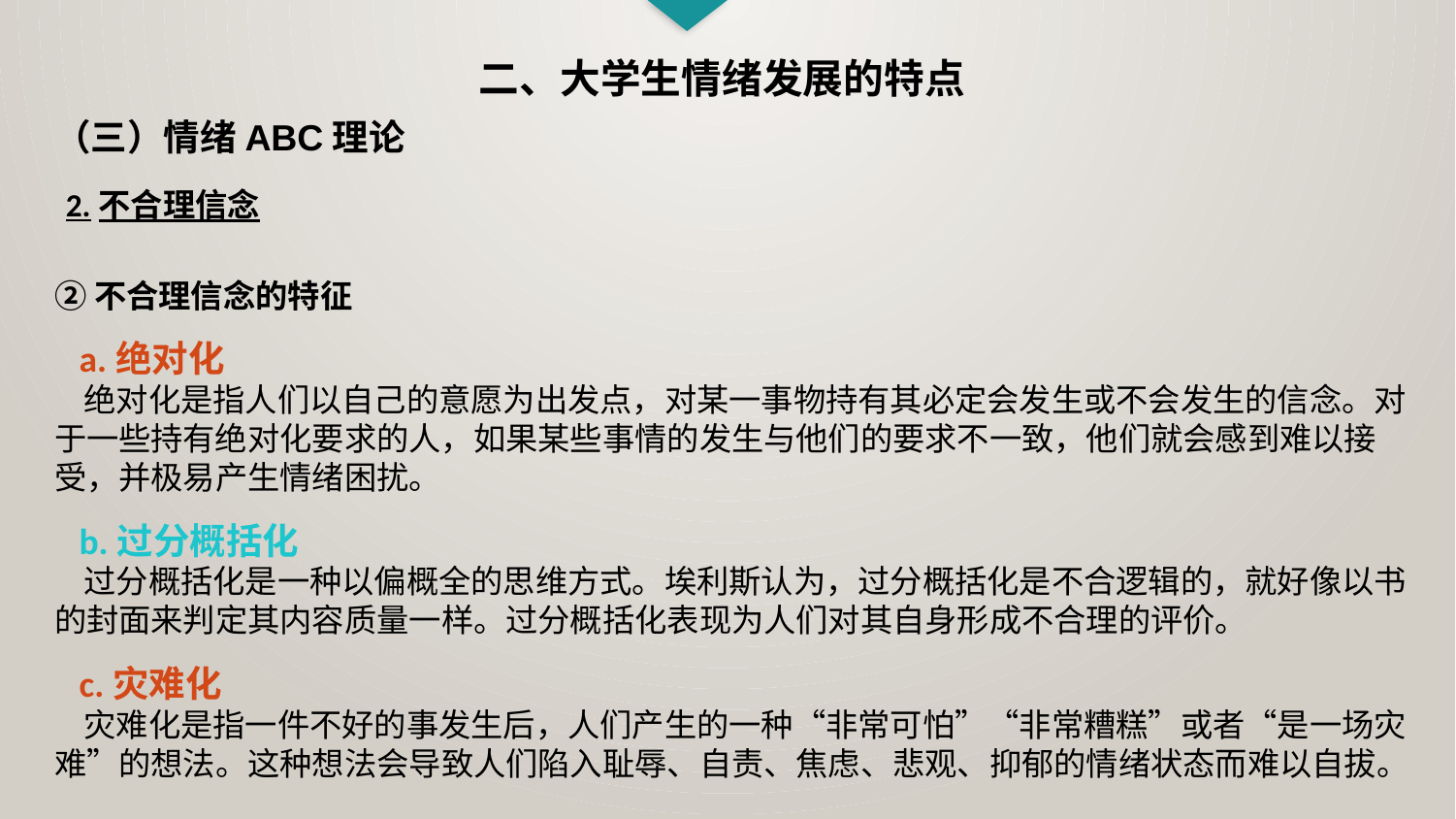

二、大学生情绪发展的特点
（三）情绪ABC理论
2.不合理信念
②不合理信念的特征
   a.绝对化
   绝对化是指人们以自己的意愿为出发点，对某一事物持有其必定会发生或不会发生的信念。对于一些持有绝对化要求的人，如果某些事情的发生与他们的要求不一致，他们就会感到难以接受，并极易产生情绪困扰。
   b.过分概括化
   过分概括化是一种以偏概全的思维方式。埃利斯认为，过分概括化是不合逻辑的，就好像以书的封面来判定其内容质量一样。过分概括化表现为人们对其自身形成不合理的评价。
   c.灾难化
   灾难化是指一件不好的事发生后，人们产生的一种“非常可怕”“非常糟糕”或者“是一场灾难”的想法。这种想法会导致人们陷入耻辱、自责、焦虑、悲观、抑郁的情绪状态而难以自拔。
61